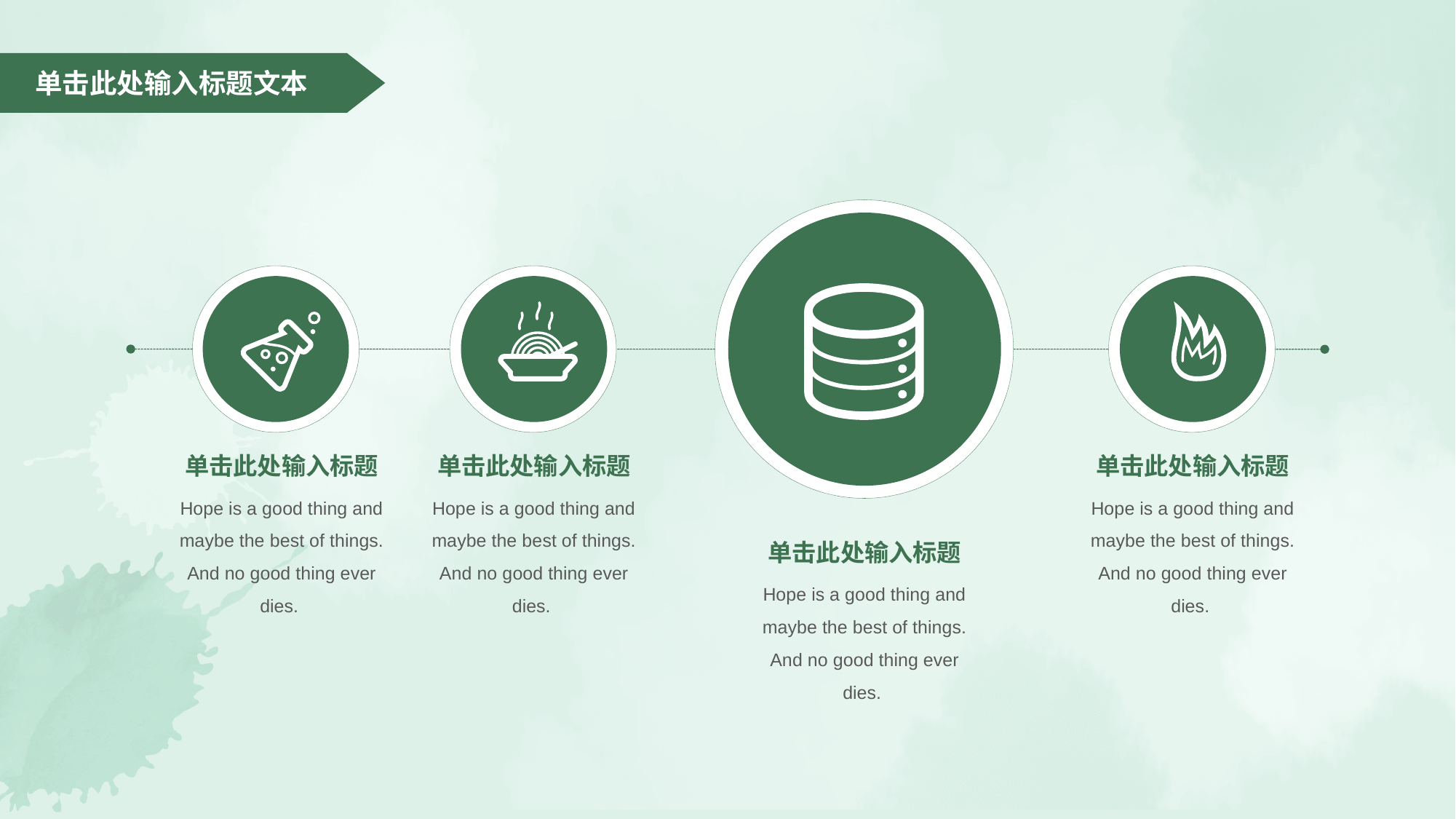

单击此处输入标题文本

单击此处输入标题
单击此处输入标题
单击此处输入标题
Hope is a good thing and maybe the best of things. And no good thing ever dies.
Hope is a good thing and maybe the best of things. And no good thing ever dies.
Hope is a good thing and maybe the best of things. And no good thing ever dies.
单击此处输入标题
Hope is a good thing and maybe the best of things. And no good thing ever dies.